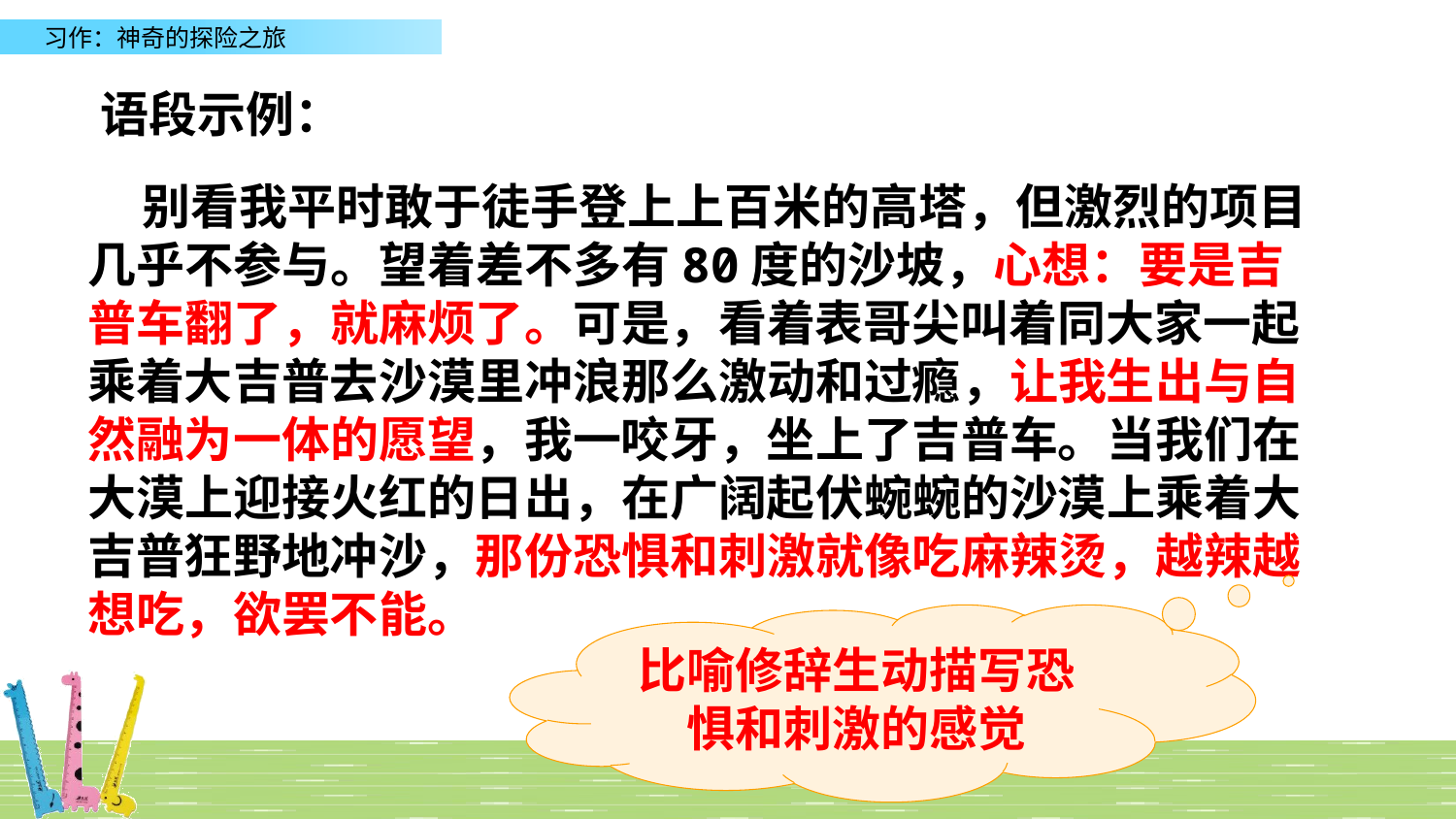

语段示例：
    别看我平时敢于徒手登上上百米的高塔，但激烈的项目几乎不参与。望着差不多有80度的沙坡，心想：要是吉普车翻了，就麻烦了。可是，看着表哥尖叫着同大家一起乘着大吉普去沙漠里冲浪那么激动和过瘾，让我生出与自然融为一体的愿望，我一咬牙，坐上了吉普车。当我们在大漠上迎接火红的日出，在广阔起伏蜿蜿的沙漠上乘着大吉普狂野地冲沙，那份恐惧和刺激就像吃麻辣烫，越辣越想吃，欲罢不能。
比喻修辞生动描写恐惧和刺激的感觉